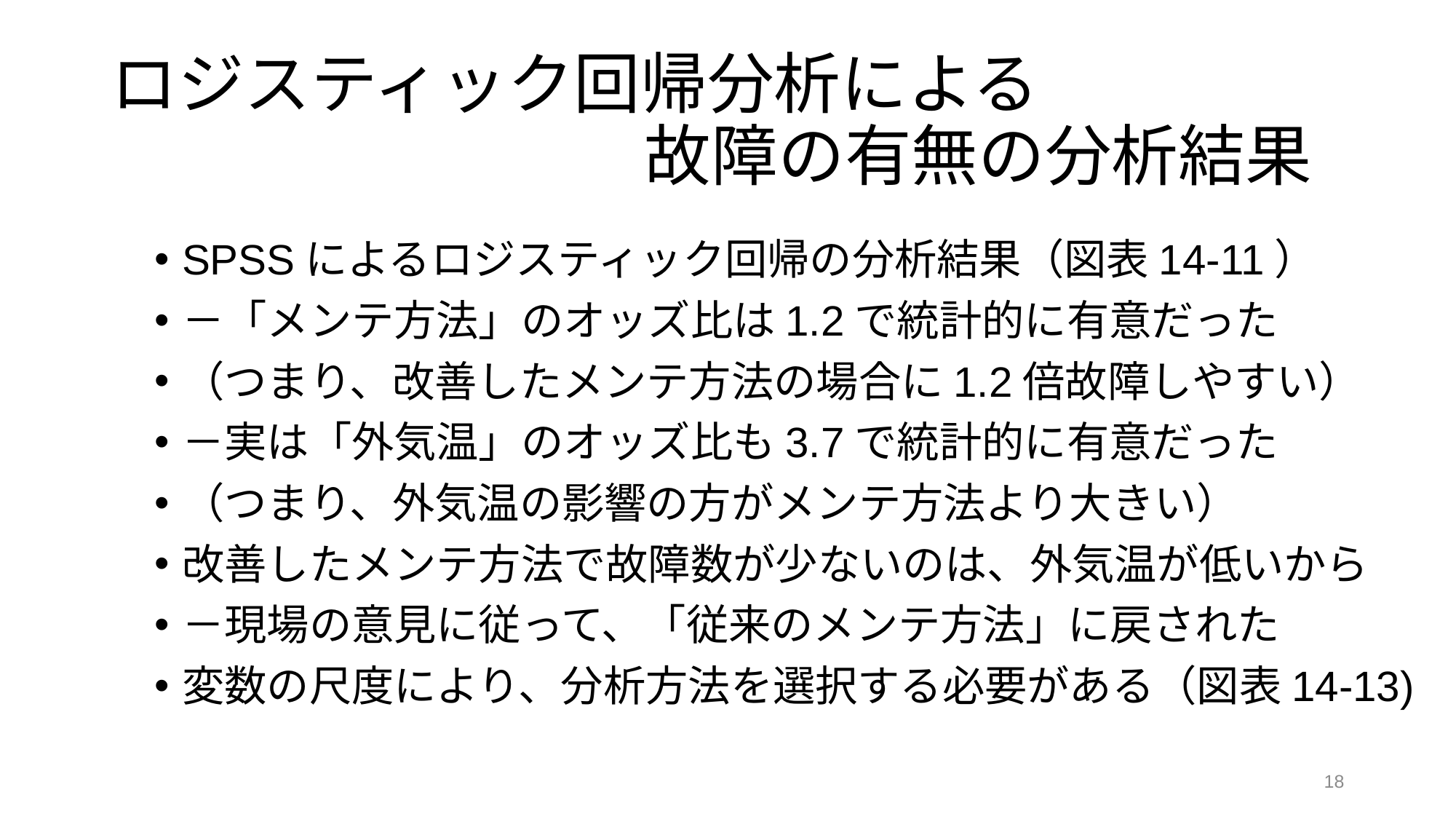

# ロジスティック回帰分析による 　　　　　　　　故障の有無の分析結果
SPSSによるロジスティック回帰の分析結果（図表14-11）
－「メンテ方法」のオッズ比は1.2で統計的に有意だった
（つまり、改善したメンテ方法の場合に1.2倍故障しやすい）
－実は「外気温」のオッズ比も3.7で統計的に有意だった
（つまり、外気温の影響の方がメンテ方法より大きい）
改善したメンテ方法で故障数が少ないのは、外気温が低いから
－現場の意見に従って、「従来のメンテ方法」に戻された
変数の尺度により、分析方法を選択する必要がある（図表14-13)

18